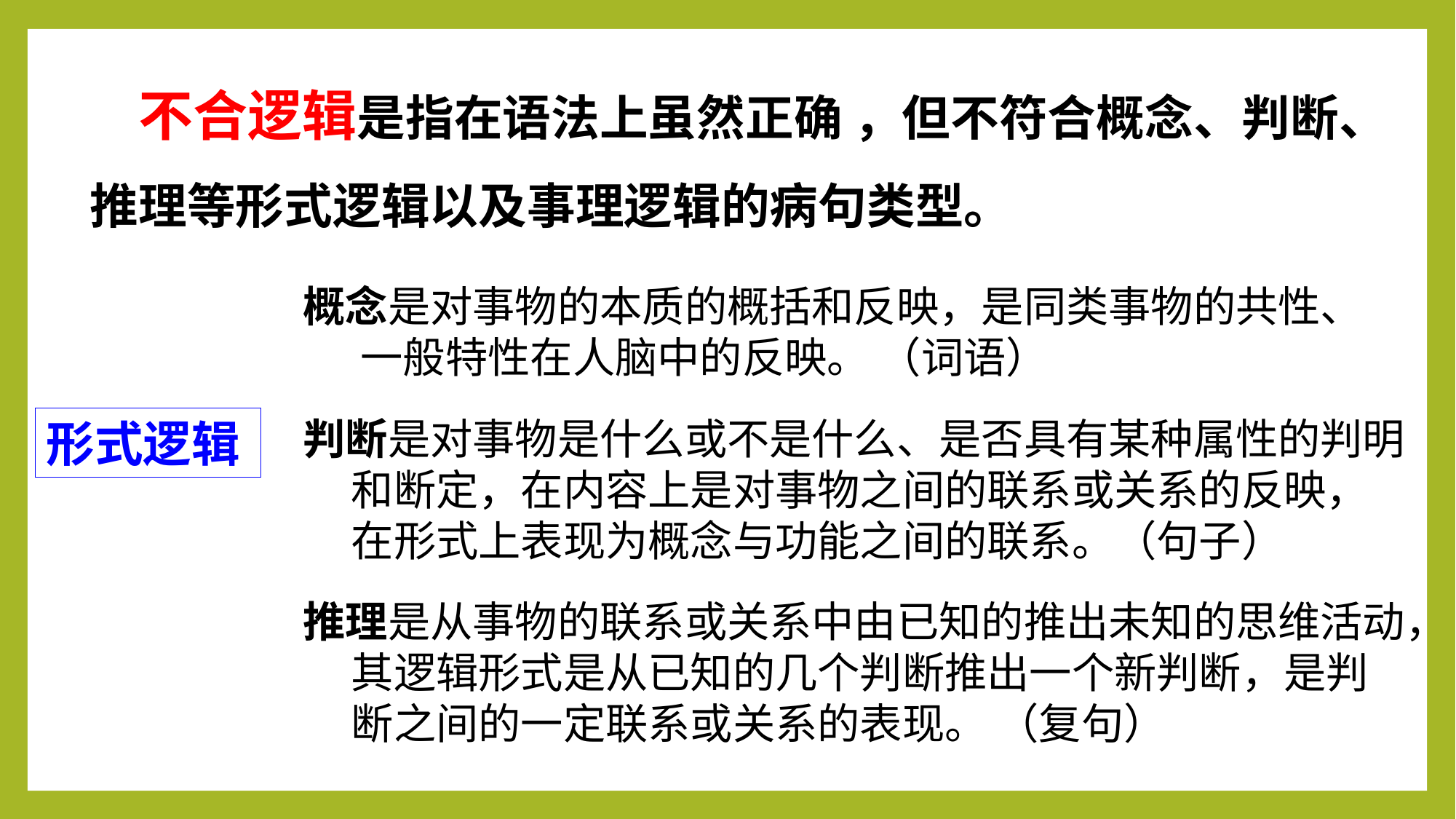

不合逻辑是指在语法上虽然正确 ，但不符合概念、判断、推理等形式逻辑以及事理逻辑的病句类型。
概念是对事物的本质的概括和反映，是同类事物的共性、
     一般特性在人脑中的反映。 （词语）

判断是对事物是什么或不是什么、是否具有某种属性的判明
    和断定，在内容上是对事物之间的联系或关系的反映，
    在形式上表现为概念与功能之间的联系。（句子）

推理是从事物的联系或关系中由已知的推出未知的思维活动，
    其逻辑形式是从已知的几个判断推出一个新判断，是判
    断之间的一定联系或关系的表现。 （复句）
形式逻辑